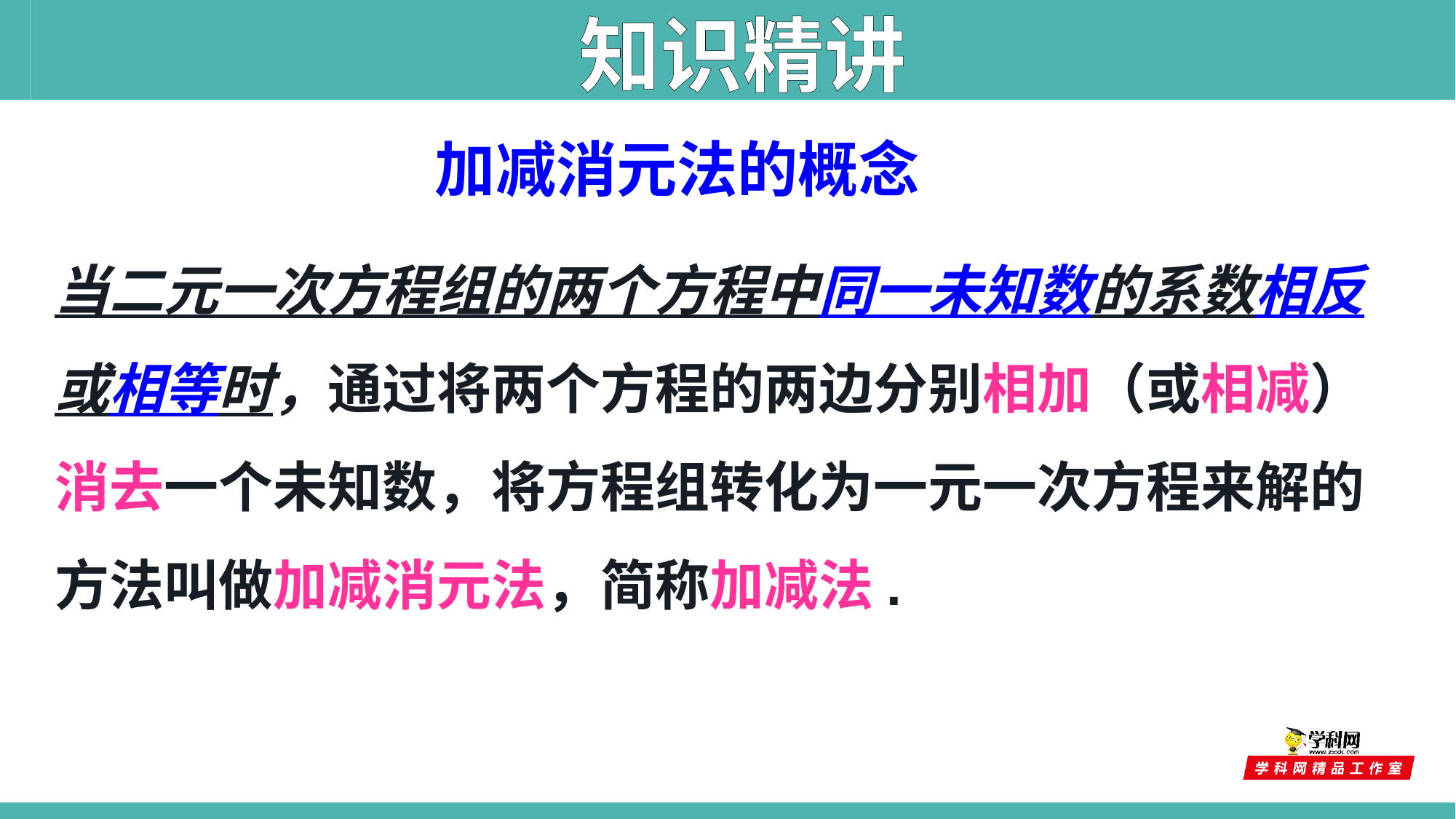

知识精讲
加减消元法的概念
当二元一次方程组的两个方程中同一未知数的系数相反或相等时，通过将两个方程的两边分别相加（或相减）消去一个未知数，将方程组转化为一元一次方程来解的方法叫做加减消元法，简称加减法.